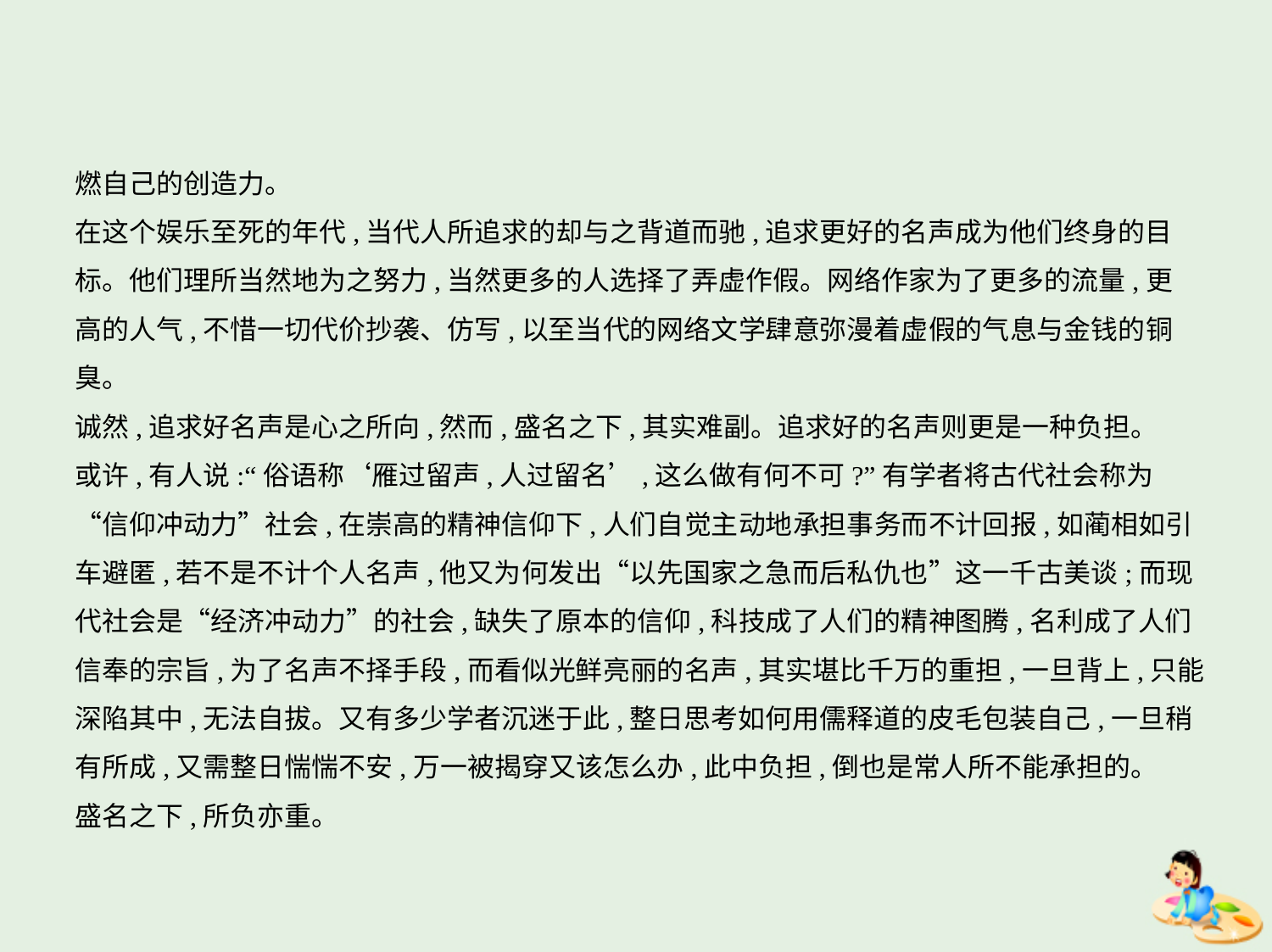

燃自己的创造力。
在这个娱乐至死的年代,当代人所追求的却与之背道而驰,追求更好的名声成为他们终身的目
标。他们理所当然地为之努力,当然更多的人选择了弄虚作假。网络作家为了更多的流量,更
高的人气,不惜一切代价抄袭、仿写,以至当代的网络文学肆意弥漫着虚假的气息与金钱的铜臭。
诚然,追求好名声是心之所向,然而,盛名之下,其实难副。追求好的名声则更是一种负担。
或许,有人说:“俗语称‘雁过留声,人过留名’,这么做有何不可?”有学者将古代社会称为
“信仰冲动力”社会,在崇高的精神信仰下,人们自觉主动地承担事务而不计回报,如蔺相如引
车避匿,若不是不计个人名声,他又为何发出“以先国家之急而后私仇也”这一千古美谈;而现
代社会是“经济冲动力”的社会,缺失了原本的信仰,科技成了人们的精神图腾,名利成了人们
信奉的宗旨,为了名声不择手段,而看似光鲜亮丽的名声,其实堪比千万的重担,一旦背上,只能
深陷其中,无法自拔。又有多少学者沉迷于此,整日思考如何用儒释道的皮毛包装自己,一旦稍
有所成,又需整日惴惴不安,万一被揭穿又该怎么办,此中负担,倒也是常人所不能承担的。
盛名之下,所负亦重。